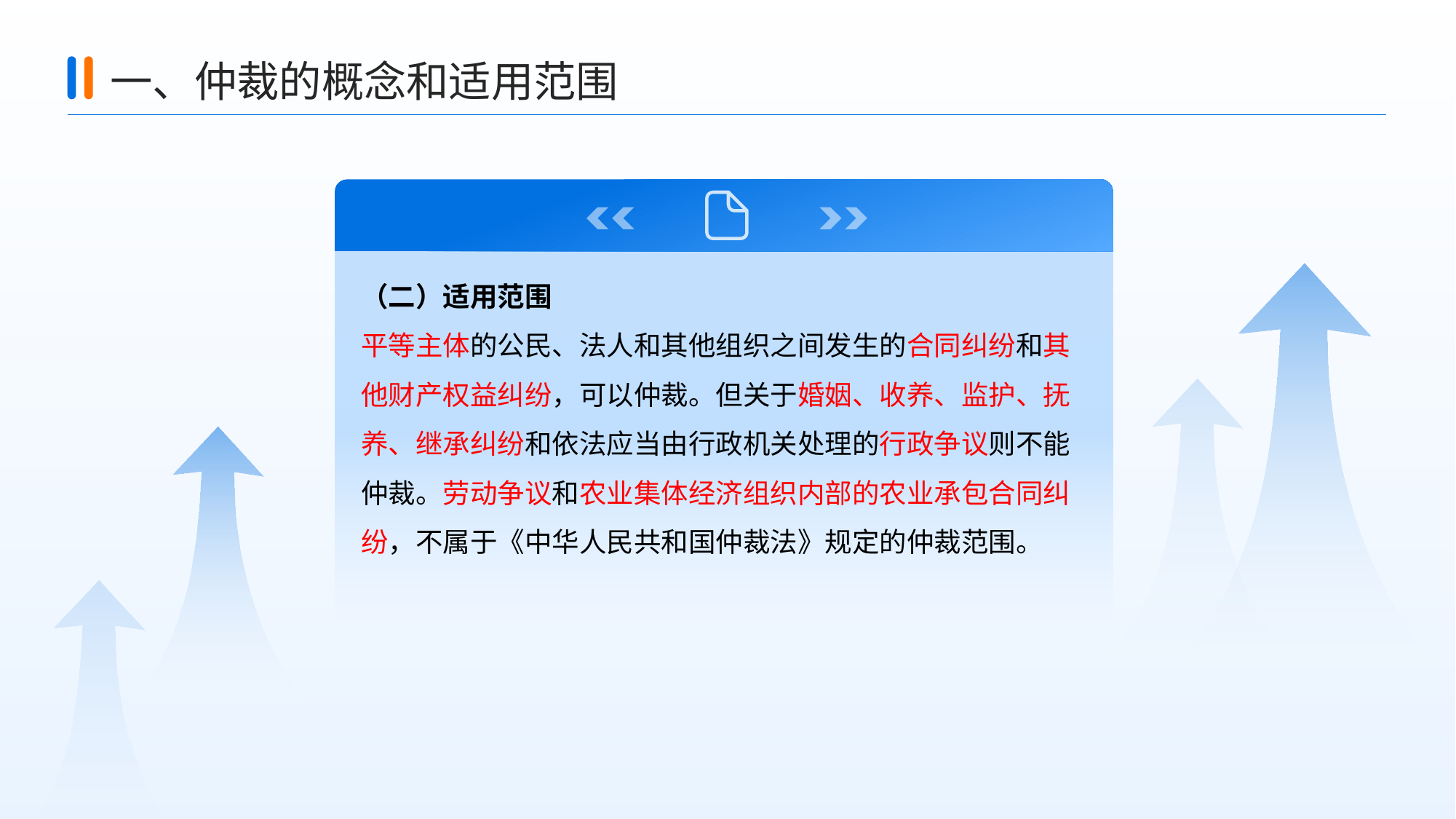

一、仲裁的概念和适用范围

（二）适用范围
平等主体的公民、法人和其他组织之间发生的合同纠纷和其他财产权益纠纷，可以仲裁。但关于婚姻、收养、监护、抚养、继承纠纷和依法应当由行政机关处理的行政争议则不能仲裁。劳动争议和农业集体经济组织内部的农业承包合同纠纷，不属于《中华人民共和国仲裁法》规定的仲裁范围。